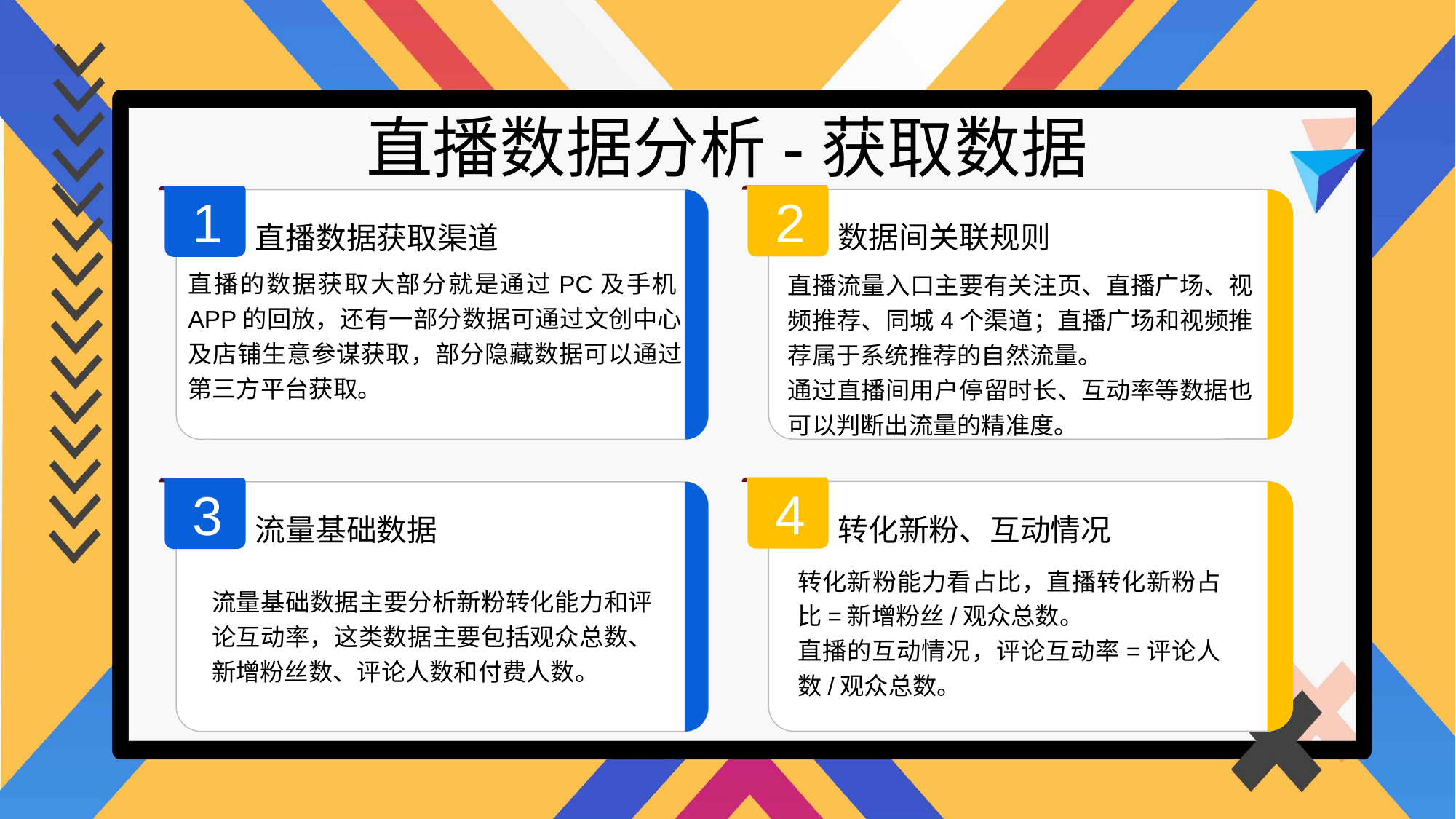

直播数据分析-获取数据
2
1

数据间关联规则
直播数据获取渠道
直播的数据获取大部分就是通过PC及手机APP的回放，还有一部分数据可通过文创中心及店铺生意参谋获取，部分隐藏数据可以通过第三方平台获取。
直播流量入口主要有关注页、直播广场、视频推荐、同城4个渠道；直播广场和视频推荐属于系统推荐的自然流量。
通过直播间用户停留时长、互动率等数据也可以判断出流量的精准度。
4
3

转化新粉、互动情况
流量基础数据
转化新粉能力看占比，直播转化新粉占比=新增粉丝/观众总数。
直播的互动情况，评论互动率=评论人数/观众总数。
流量基础数据主要分析新粉转化能力和评论互动率，这类数据主要包括观众总数、新增粉丝数、评论人数和付费人数。